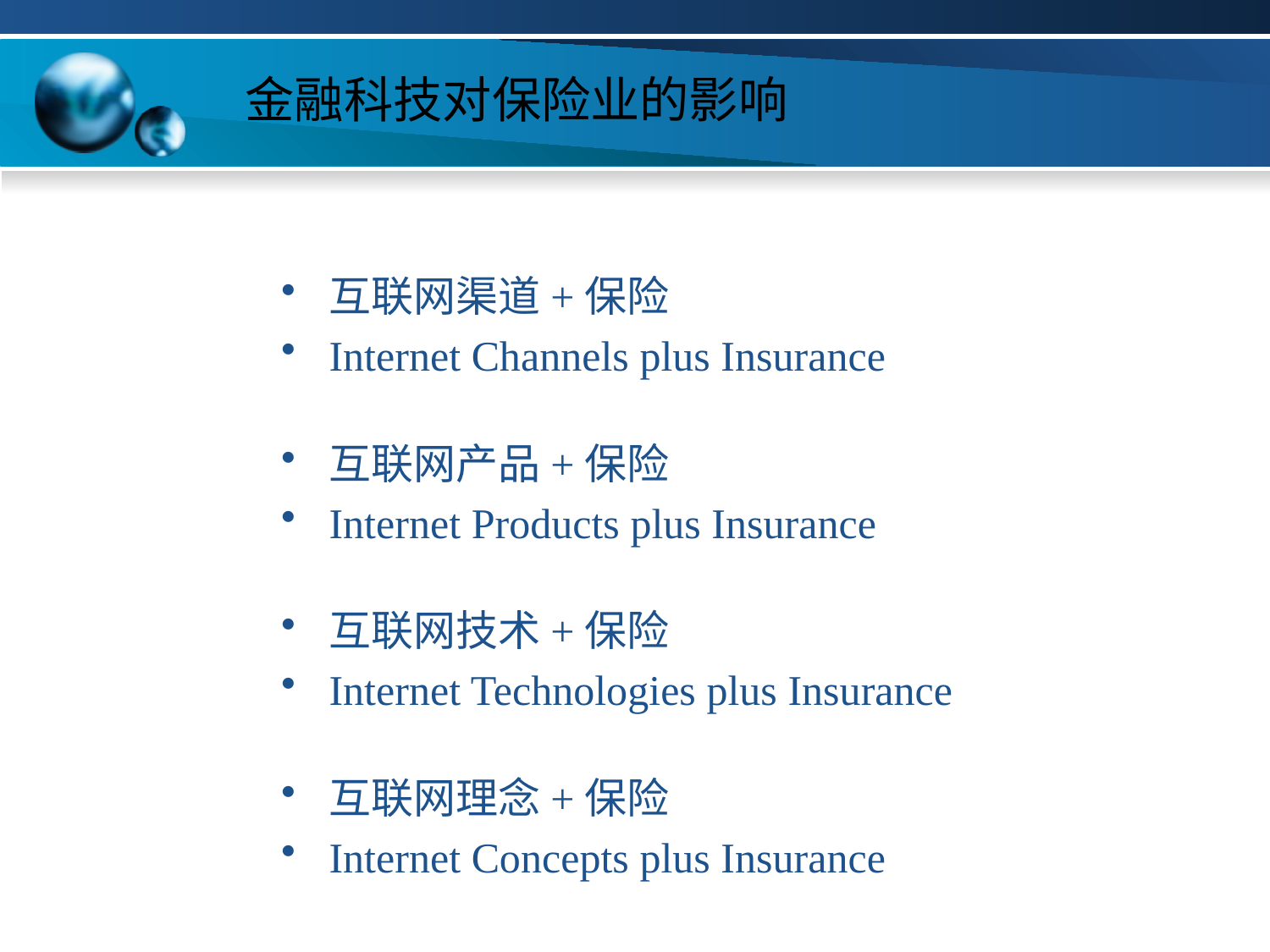

# 金融科技对保险业的影响
互联网渠道+保险
Internet Channels plus Insurance
互联网产品+保险
Internet Products plus Insurance
互联网技术+保险
Internet Technologies plus Insurance
互联网理念+保险
Internet Concepts plus Insurance